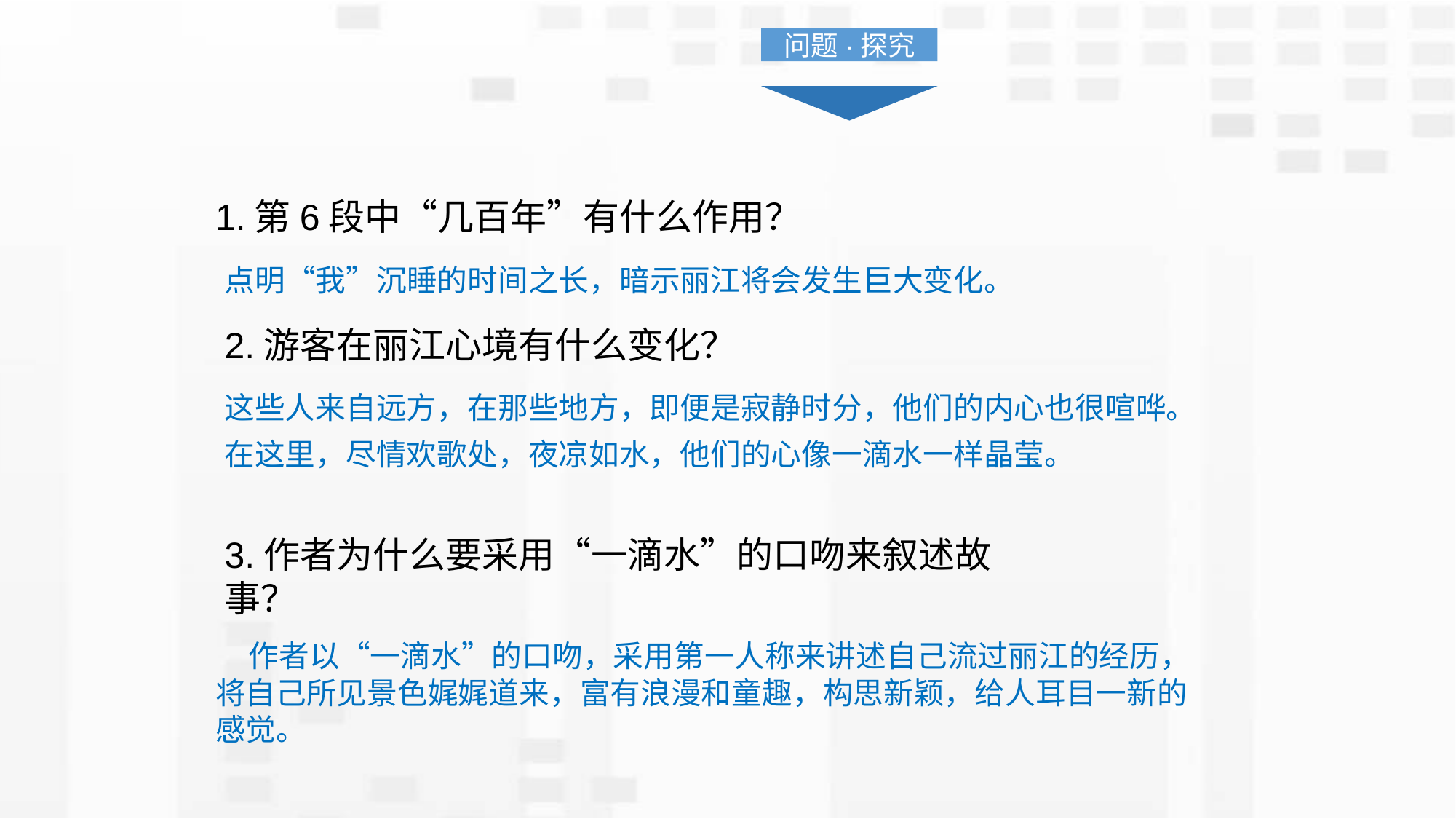

问题·探究

1.第6段中“几百年”有什么作用？

点明“我”沉睡的时间之长，暗示丽江将会发生巨大变化。
2.游客在丽江心境有什么变化？
这些人来自远方，在那些地方，即便是寂静时分，他们的内心也很喧哗。在这里，尽情欢歌处，夜凉如水，他们的心像一滴水一样晶莹。
3.作者为什么要采用“一滴水”的口吻来叙述故事？
   作者以“一滴水”的口吻，采用第一人称来讲述自己流过丽江的经历，将自己所见景色娓娓道来，富有浪漫和童趣，构思新颖，给人耳目一新的感觉。